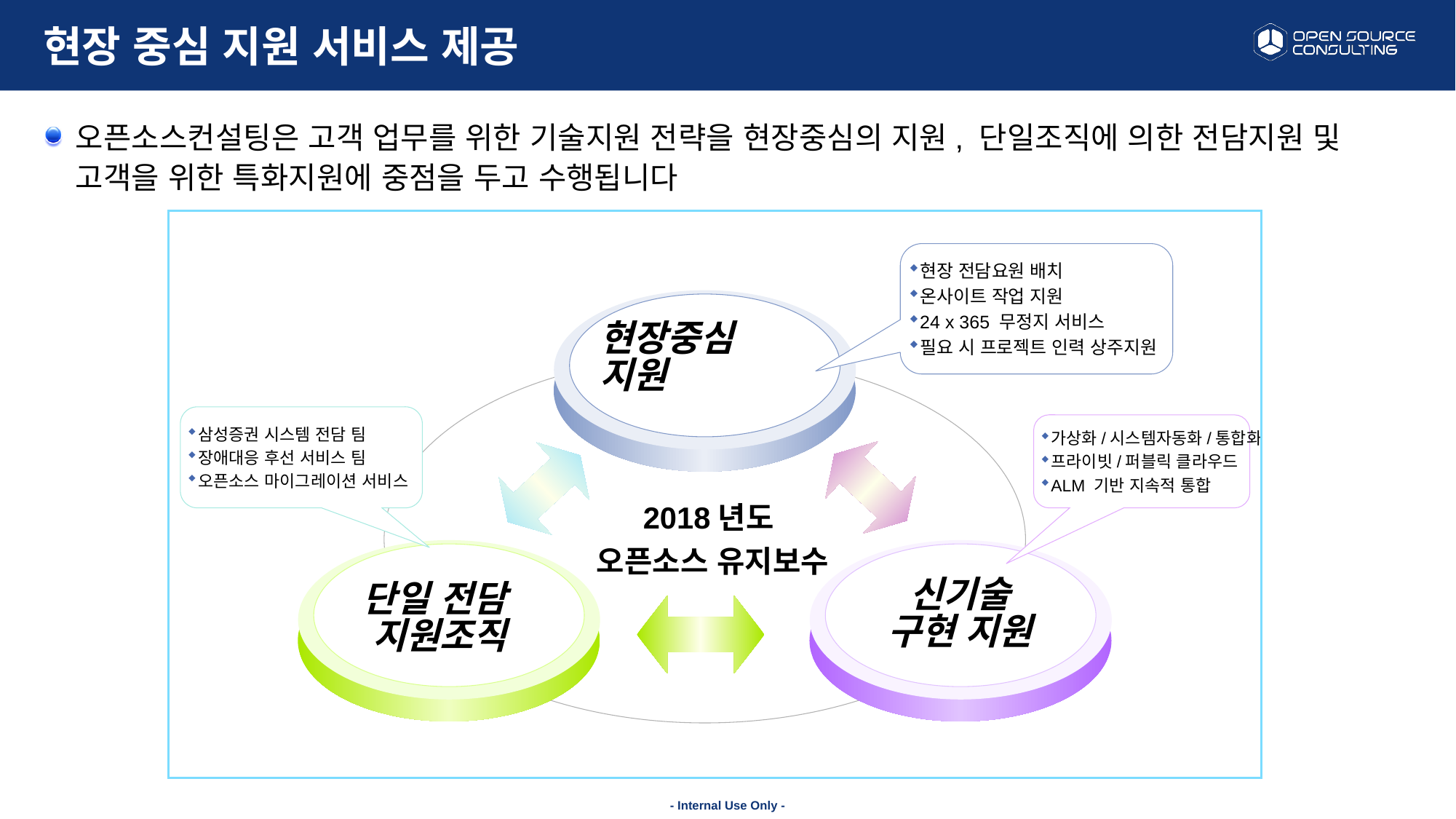

# 현장 중심 지원 서비스 제공
오픈소스컨설팅은 고객 업무를 위한 기술지원 전략을 현장중심의 지원, 단일조직에 의한 전담지원 및 고객을 위한 특화지원에 중점을 두고 수행됩니다

현장 전담요원 배치
온사이트 작업 지원
24 x 365 무정지 서비스
필요 시 프로젝트 인력 상주지원

현장중심 지원

삼성증권 시스템 전담 팀
장애대응 후선 서비스 팀
오픈소스 마이그레이션 서비스
가상화/시스템자동화/통합화
프라이빗/퍼블릭 클라우드
ALM 기반 지속적 통합

2018년도
오픈소스 유지보수

신기술
구현 지원
단일 전담
지원조직